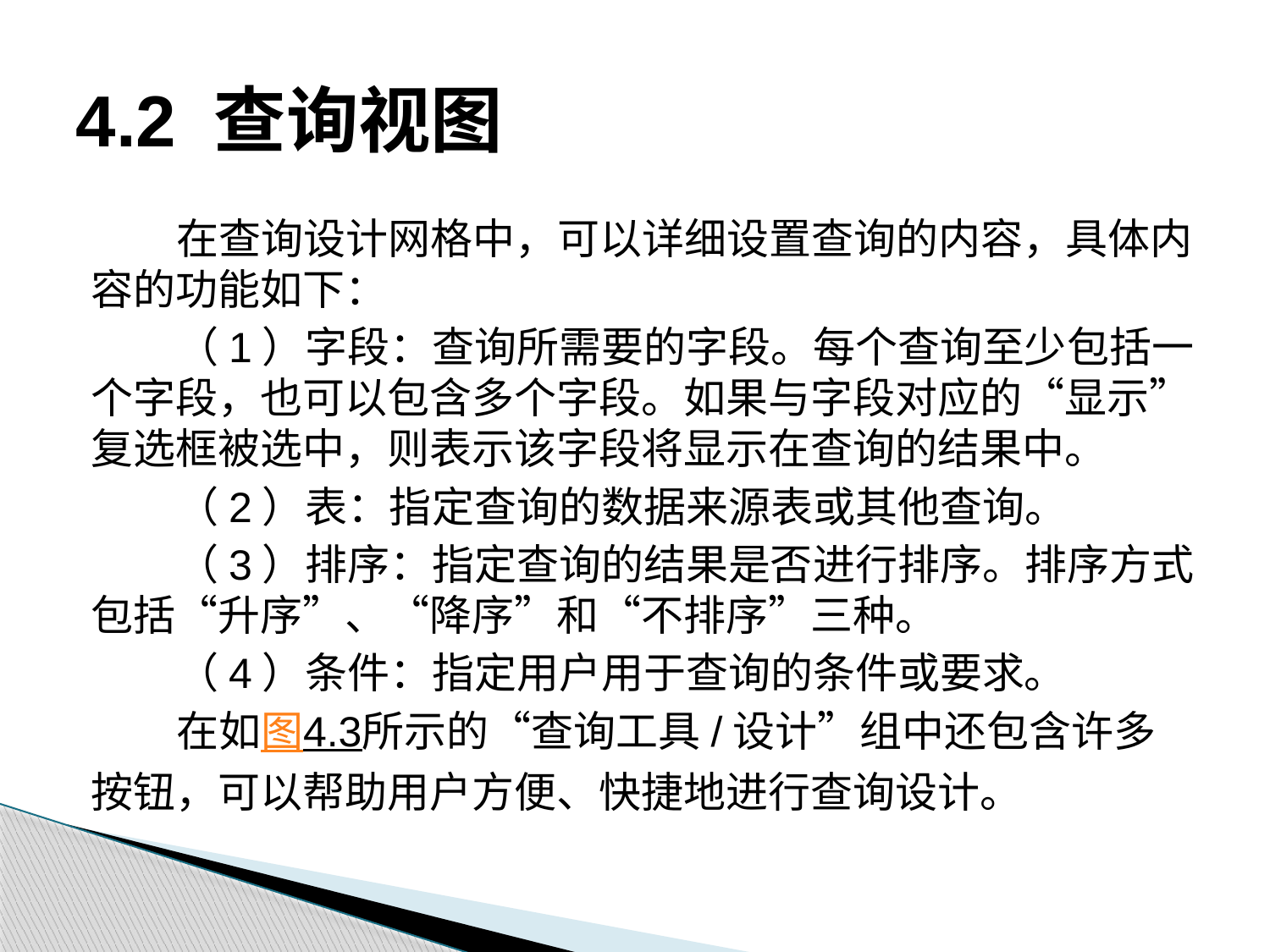

# 4.2 查询视图
在查询设计网格中，可以详细设置查询的内容，具体内容的功能如下：
（1）字段：查询所需要的字段。每个查询至少包括一个字段，也可以包含多个字段。如果与字段对应的“显示”复选框被选中，则表示该字段将显示在查询的结果中。
（2）表：指定查询的数据来源表或其他查询。
（3）排序：指定查询的结果是否进行排序。排序方式包括“升序”、“降序”和“不排序”三种。
（4）条件：指定用户用于查询的条件或要求。
在如图4.3所示的“查询工具/设计”组中还包含许多按钮，可以帮助用户方便、快捷地进行查询设计。